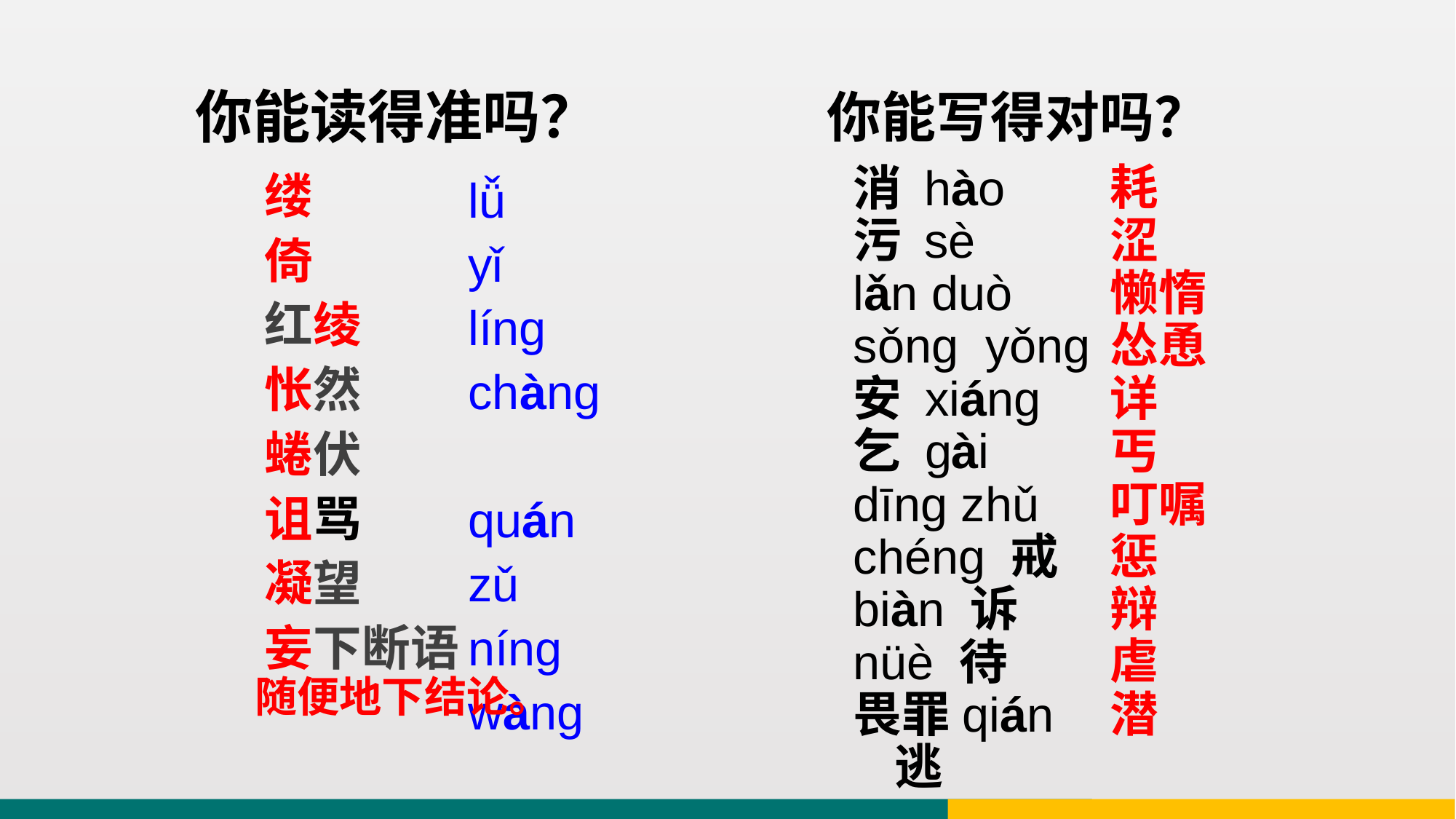

# 你能读得准吗？
你能写得对吗？
lǚ
yǐ
líng
chàng
quán
zǔ
níng
wàng

消 hào
污 sè
lǎn duò
sǒng  yǒng
安 xiáng
乞 gài
dīng zhǔ
chéng 戒
biàn 诉
nüè 待
畏罪qián 逃

耗
涩
懒惰
怂恿
详
丐
叮嘱
惩
辩
虐
潜

缕
倚
红绫
怅然
蜷伏
诅骂
凝望
妄下断语

随便地下结论。